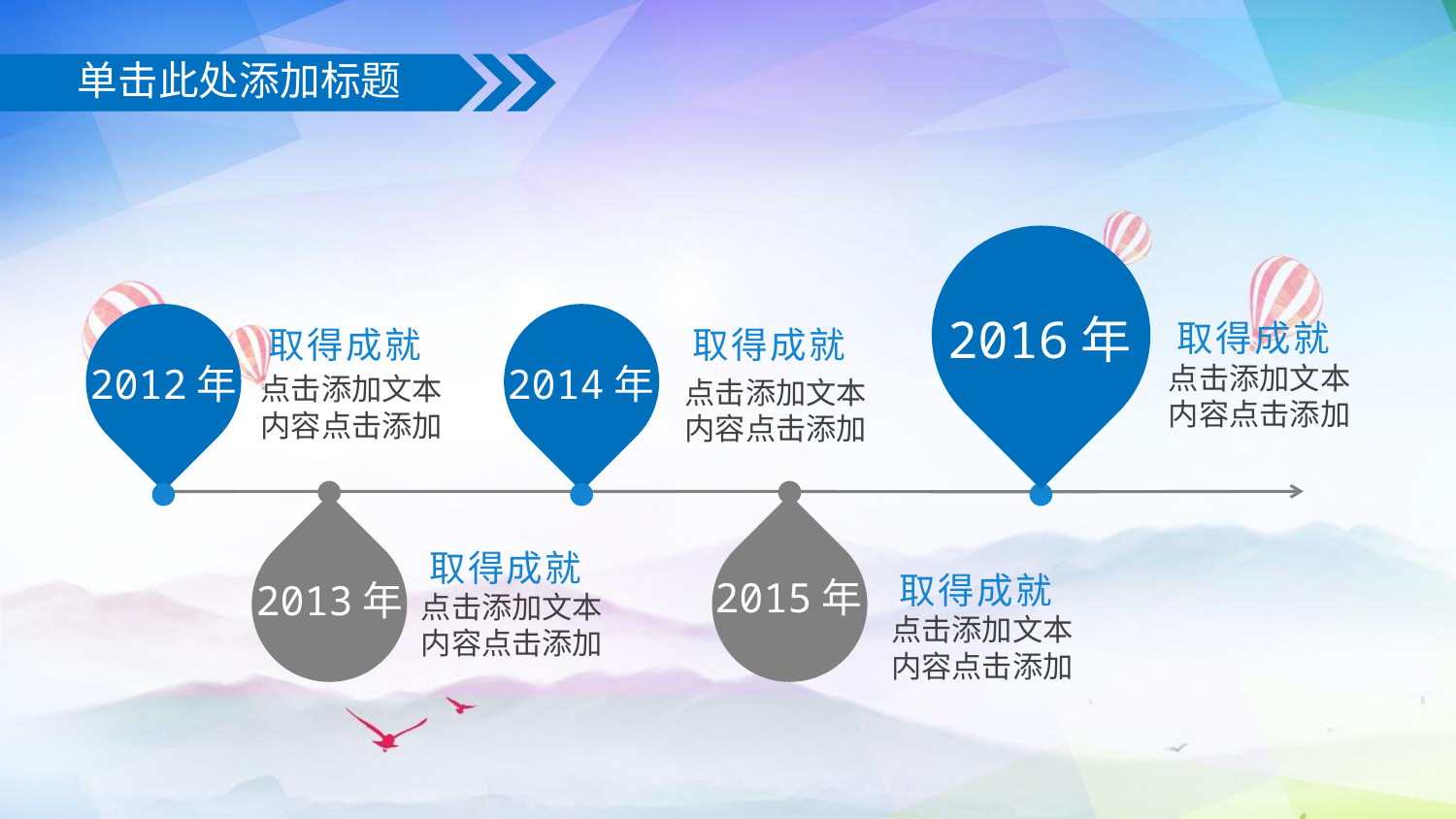

单击此处添加标题

2016年

2012年

2014年
取得成就
点击添加文本内容点击添加
取得成就
点击添加文本内容点击添加
取得成就
点击添加文本内容点击添加

2013年

2015年
取得成就
点击添加文本内容点击添加
取得成就
点击添加文本内容点击添加
延时符